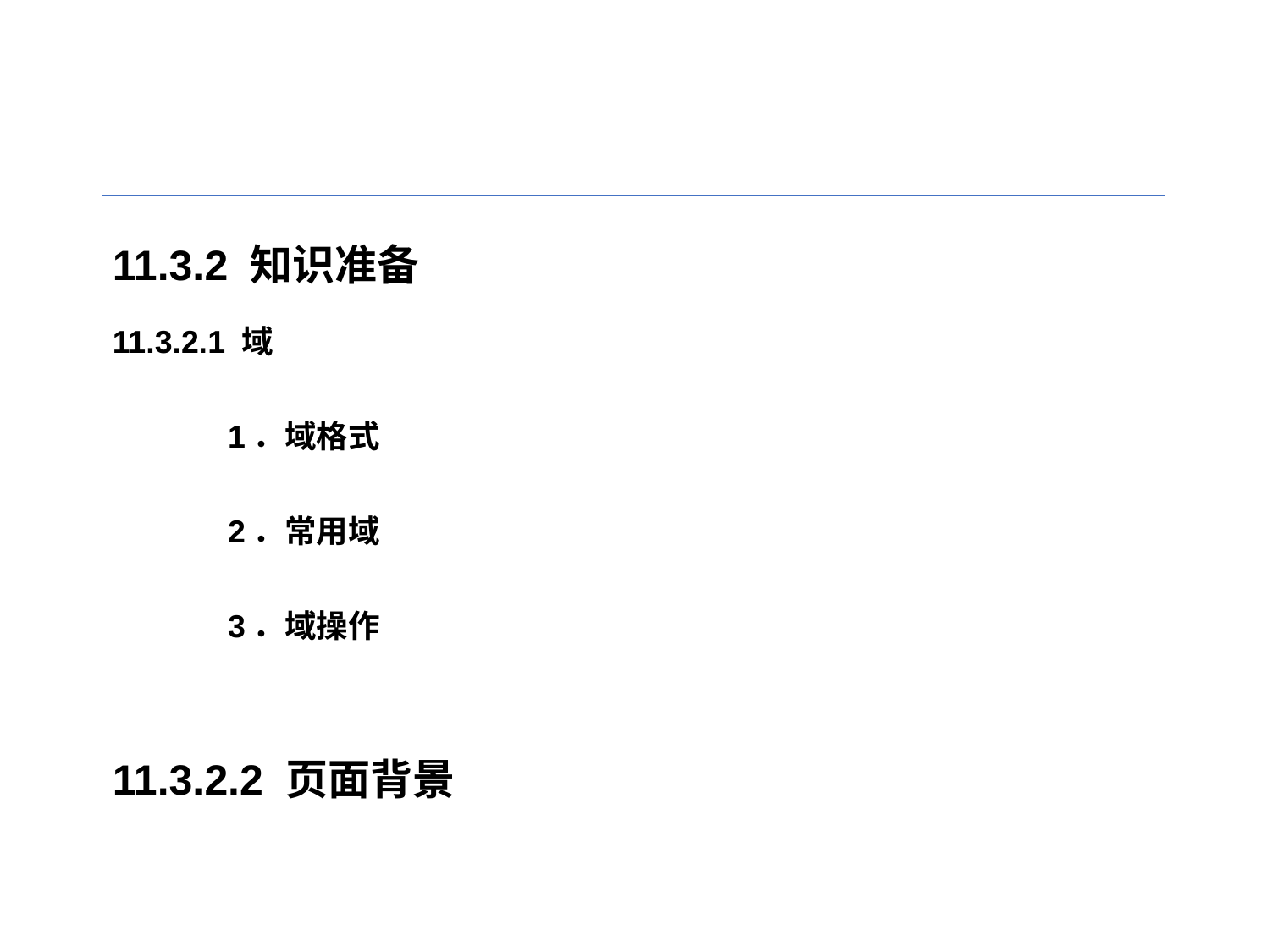

11.3.2 知识准备
11.3.2.1 域
1．域格式
2．常用域
3．域操作
11.3.2.2 页面背景